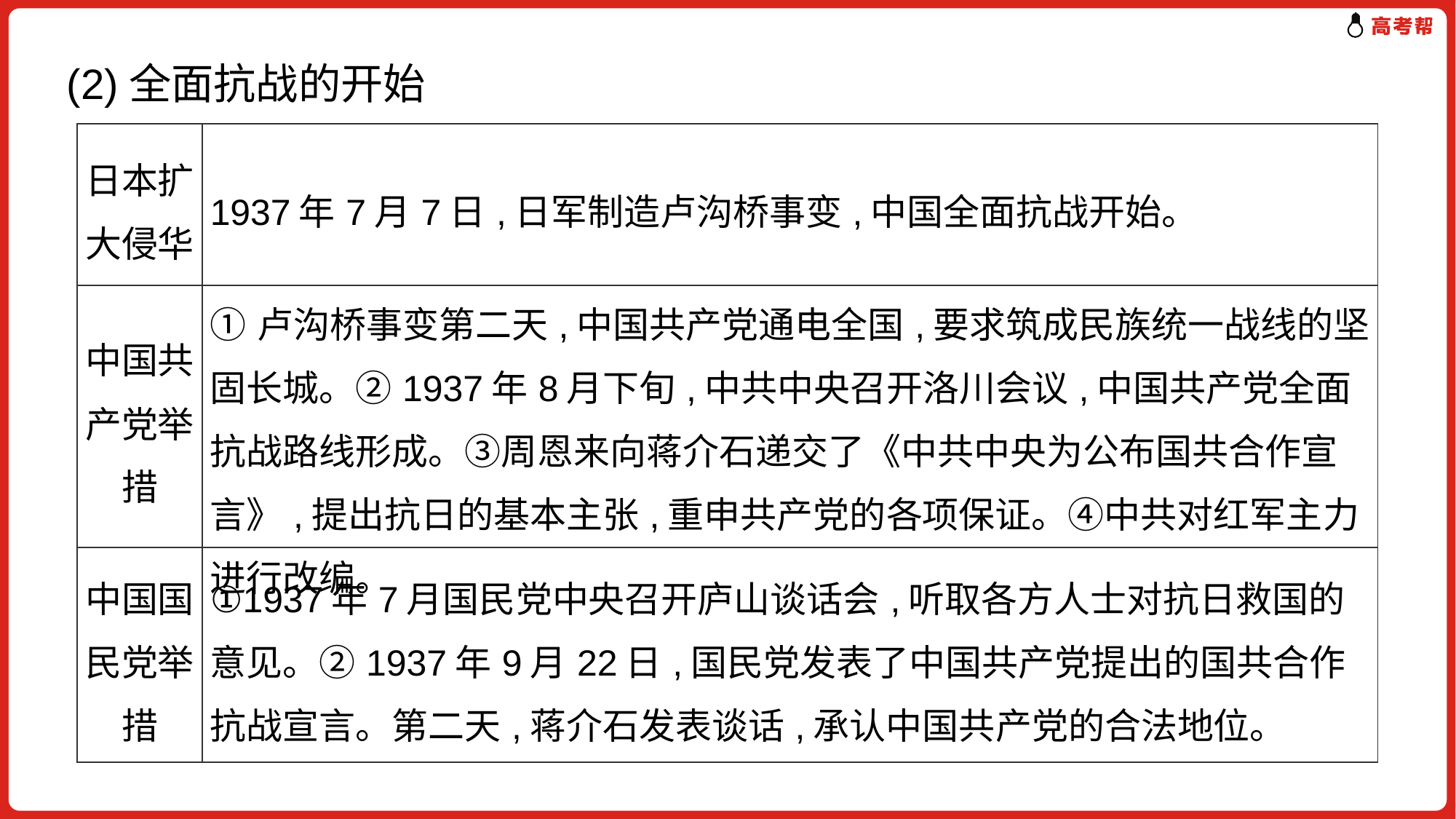

(2)全面抗战的开始
| 日本扩大侵华 | 1937年7月7日,日军制造卢沟桥事变,中国全面抗战开始。 |
| --- | --- |
| 中国共产党举措 | ①卢沟桥事变第二天,中国共产党通电全国,要求筑成民族统一战线的坚固长城。②1937年8月下旬,中共中央召开洛川会议,中国共产党全面抗战路线形成。③周恩来向蒋介石递交了《中共中央为公布国共合作宣言》,提出抗日的基本主张,重申共产党的各项保证。④中共对红军主力进行改编。 |
| 中国国民党举措 | ①1937年7月国民党中央召开庐山谈话会,听取各方人士对抗日救国的意见。②1937年9月22日,国民党发表了中国共产党提出的国共合作抗战宣言。第二天,蒋介石发表谈话,承认中国共产党的合法地位。 |